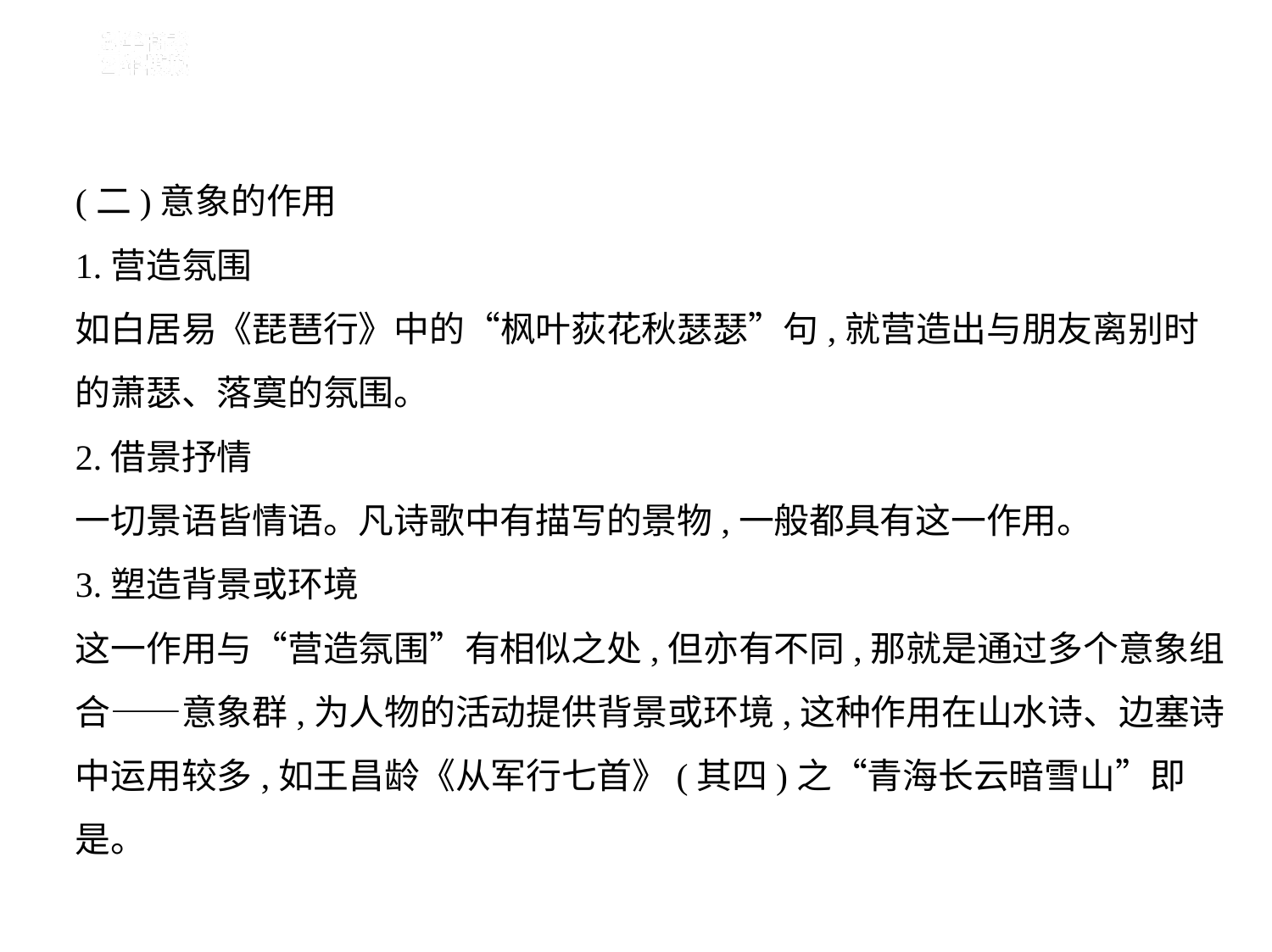

(二)意象的作用
1.营造氛围
如白居易《琵琶行》中的“枫叶荻花秋瑟瑟”句,就营造出与朋友离别时
的萧瑟、落寞的氛围。
2.借景抒情
一切景语皆情语。凡诗歌中有描写的景物,一般都具有这一作用。
3.塑造背景或环境
这一作用与“营造氛围”有相似之处,但亦有不同,那就是通过多个意象组
合——意象群,为人物的活动提供背景或环境,这种作用在山水诗、边塞诗
中运用较多,如王昌龄《从军行七首》(其四)之“青海长云暗雪山”即
是。